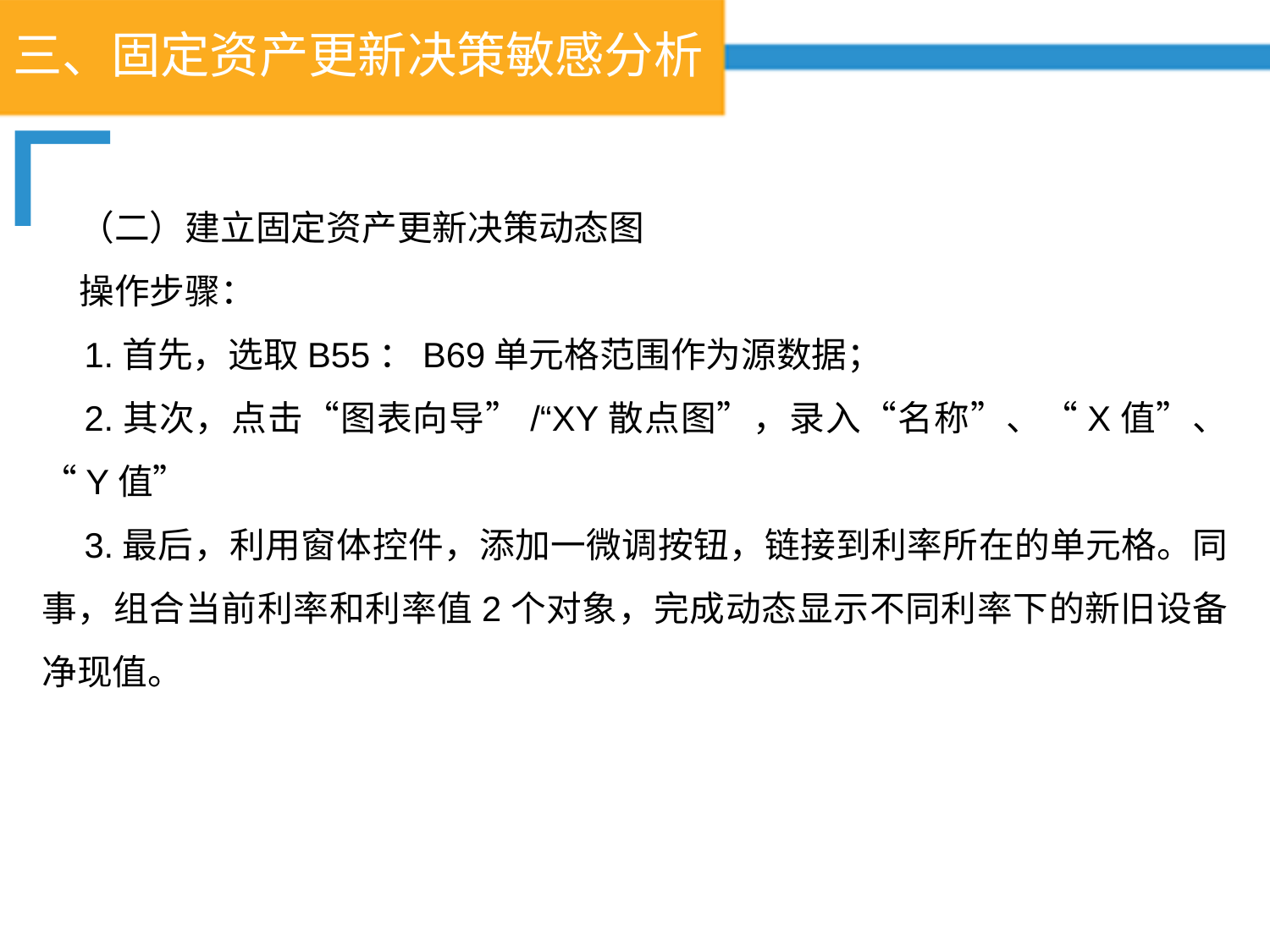

# 三、固定资产更新决策敏感分析

（二）建立固定资产更新决策动态图
操作步骤：
1.首先，选取B55：B69单元格范围作为源数据；
2.其次，点击“图表向导”/“XY散点图”，录入“名称”、“X值”、“Y值”
3.最后，利用窗体控件，添加一微调按钮，链接到利率所在的单元格。同事，组合当前利率和利率值2个对象，完成动态显示不同利率下的新旧设备净现值。